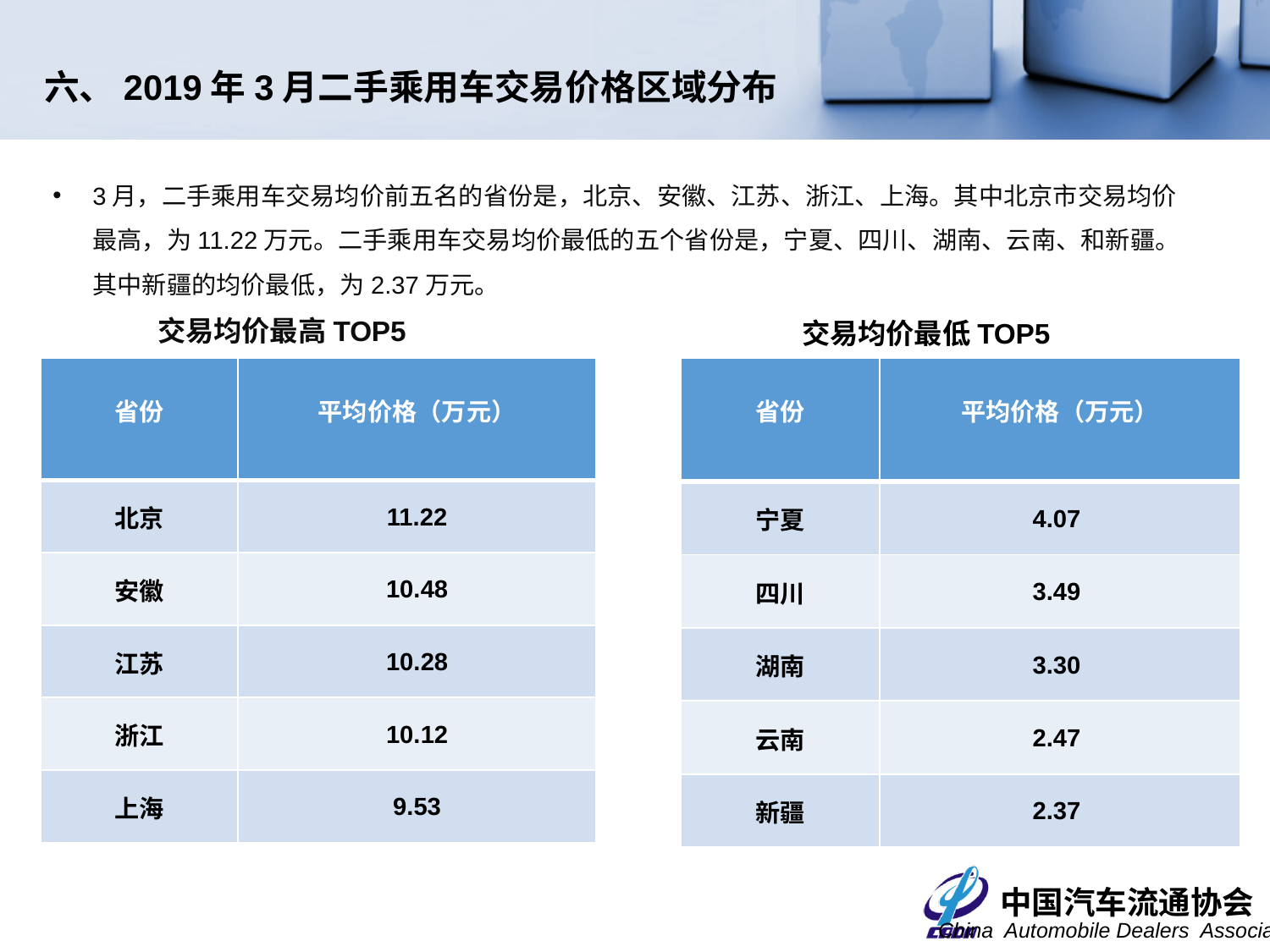

六、2019年3月二手乘用车交易价格区域分布
3月，二手乘用车交易均价前五名的省份是，北京、安徽、江苏、浙江、上海。其中北京市交易均价最高，为11.22万元。二手乘用车交易均价最低的五个省份是，宁夏、四川、湖南、云南、和新疆。其中新疆的均价最低，为2.37万元。
交易均价最高TOP5
交易均价最低TOP5
| 省份 | 平均价格（万元） |
| --- | --- |
| 宁夏 | 4.07 |
| 四川 | 3.49 |
| 湖南 | 3.30 |
| 云南 | 2.47 |
| 新疆 | 2.37 |
| 省份 | 平均价格（万元） |
| --- | --- |
| 北京 | 11.22 |
| 安徽 | 10.48 |
| 江苏 | 10.28 |
| 浙江 | 10.12 |
| 上海 | 9.53 |